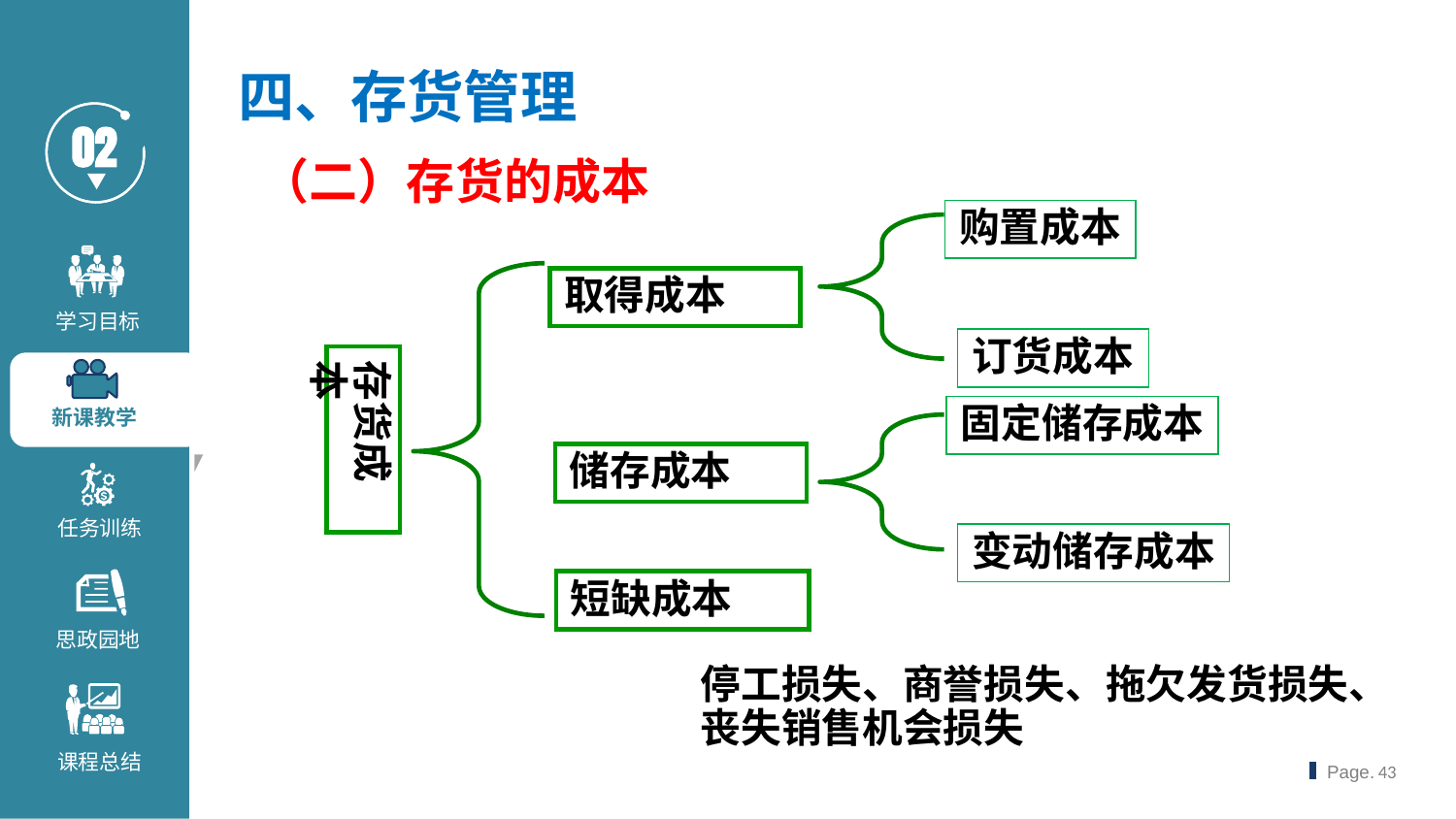

四、存货管理
（二）存货的成本
购置成本

取得成本
订货成本
存货成本
固定储存成本

储存成本
变动储存成本
短缺成本
停工损失、商誉损失、拖欠发货损失、丧失销售机会损失